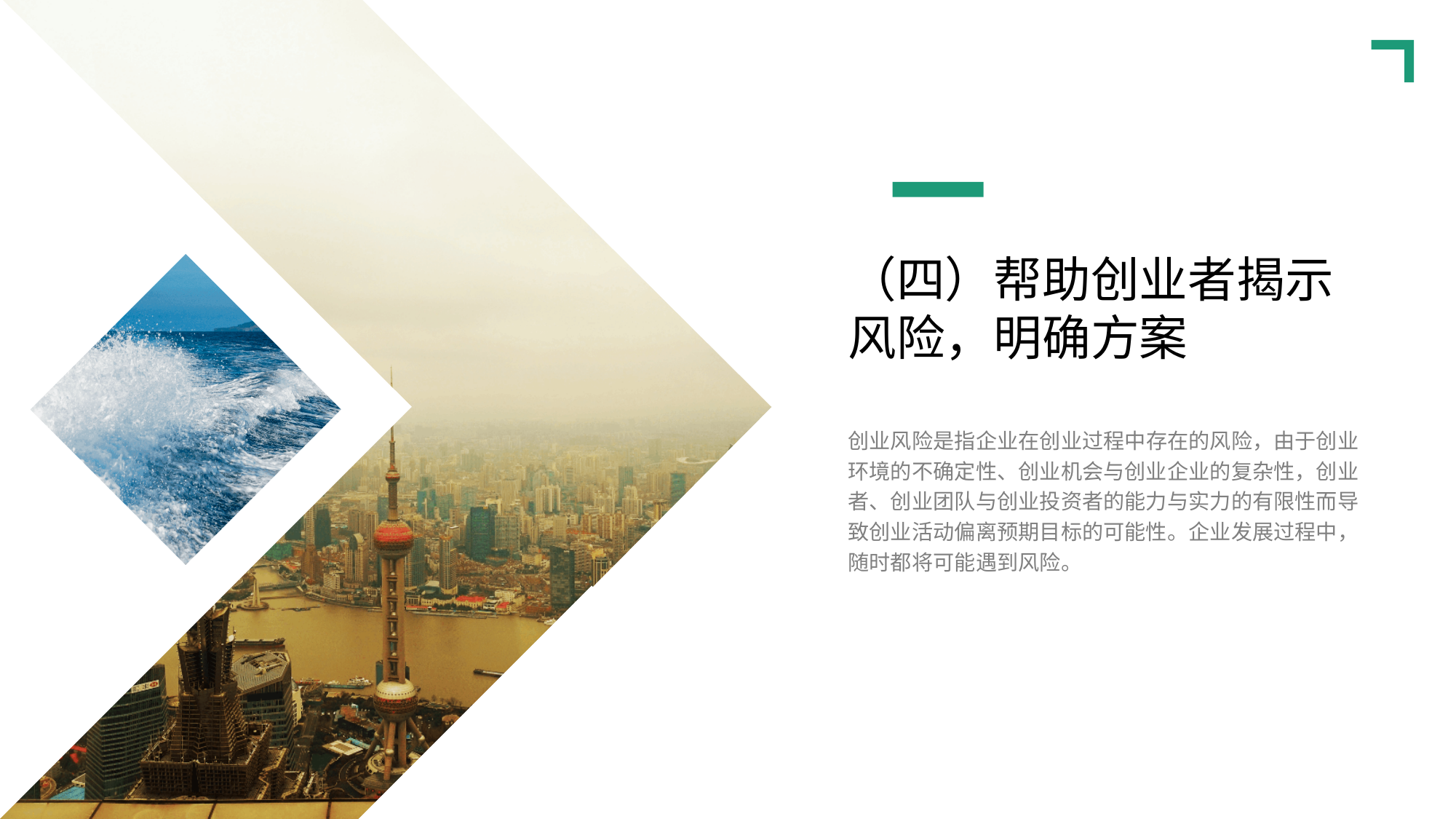

（四）帮助创业者揭示风险，明确方案

创业风险是指企业在创业过程中存在的风险，由于创业环境的不确定性、创业机会与创业企业的复杂性，创业者、创业团队与创业投资者的能力与实力的有限性而导致创业活动偏离预期目标的可能性。企业发展过程中，随时都将可能遇到风险。